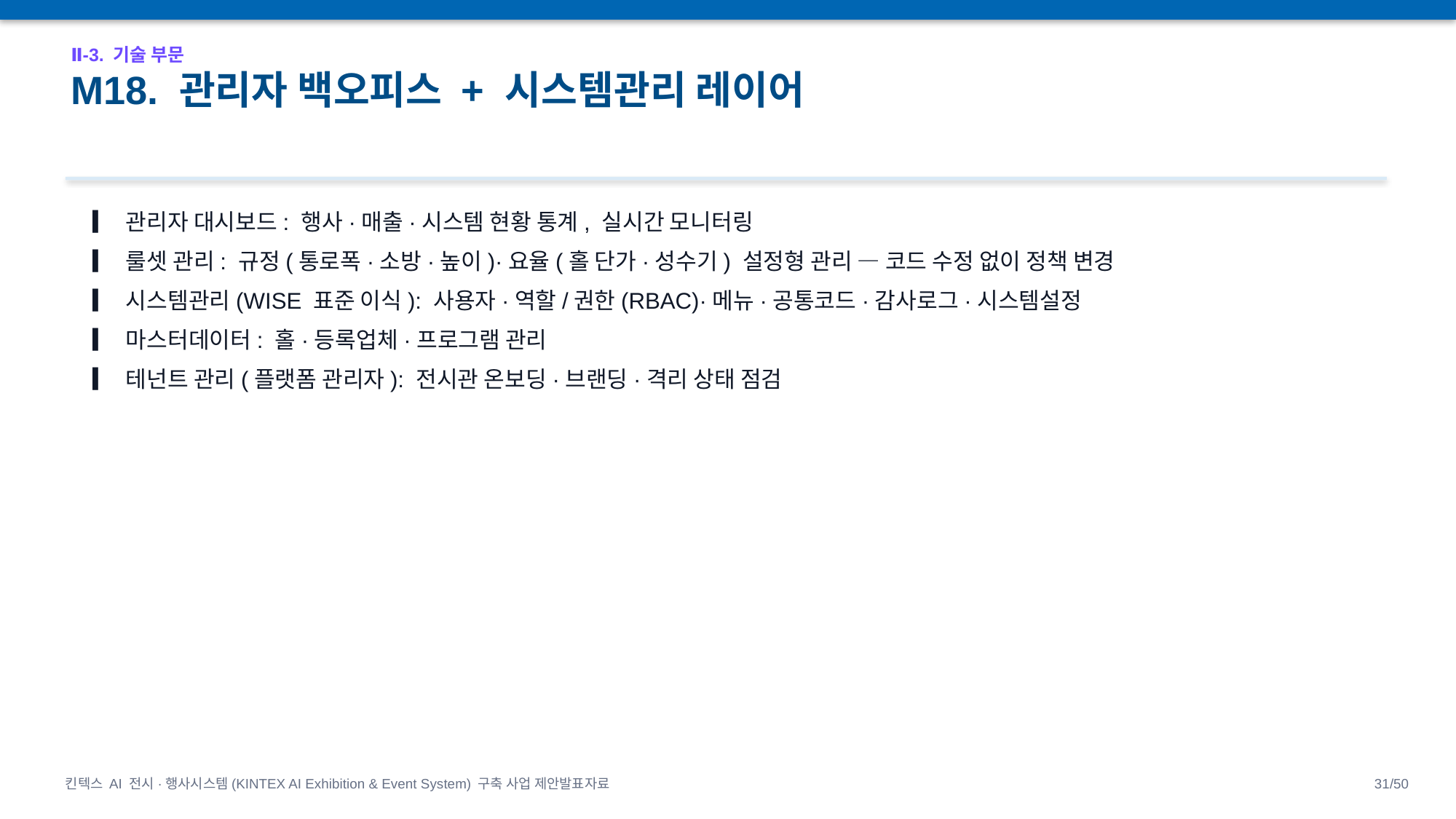

Ⅱ-3. 기술 부문
M18. 관리자 백오피스 + 시스템관리 레이어

▎ 관리자 대시보드: 행사·매출·시스템 현황 통계, 실시간 모니터링
▎ 룰셋 관리: 규정(통로폭·소방·높이)·요율(홀 단가·성수기) 설정형 관리 — 코드 수정 없이 정책 변경
▎ 시스템관리(WISE 표준 이식): 사용자·역할/권한(RBAC)·메뉴·공통코드·감사로그·시스템설정
▎ 마스터데이터: 홀·등록업체·프로그램 관리
▎ 테넌트 관리(플랫폼 관리자): 전시관 온보딩·브랜딩·격리 상태 점검
킨텍스 AI 전시·행사시스템(KINTEX AI Exhibition & Event System) 구축 사업 제안발표자료
31/50